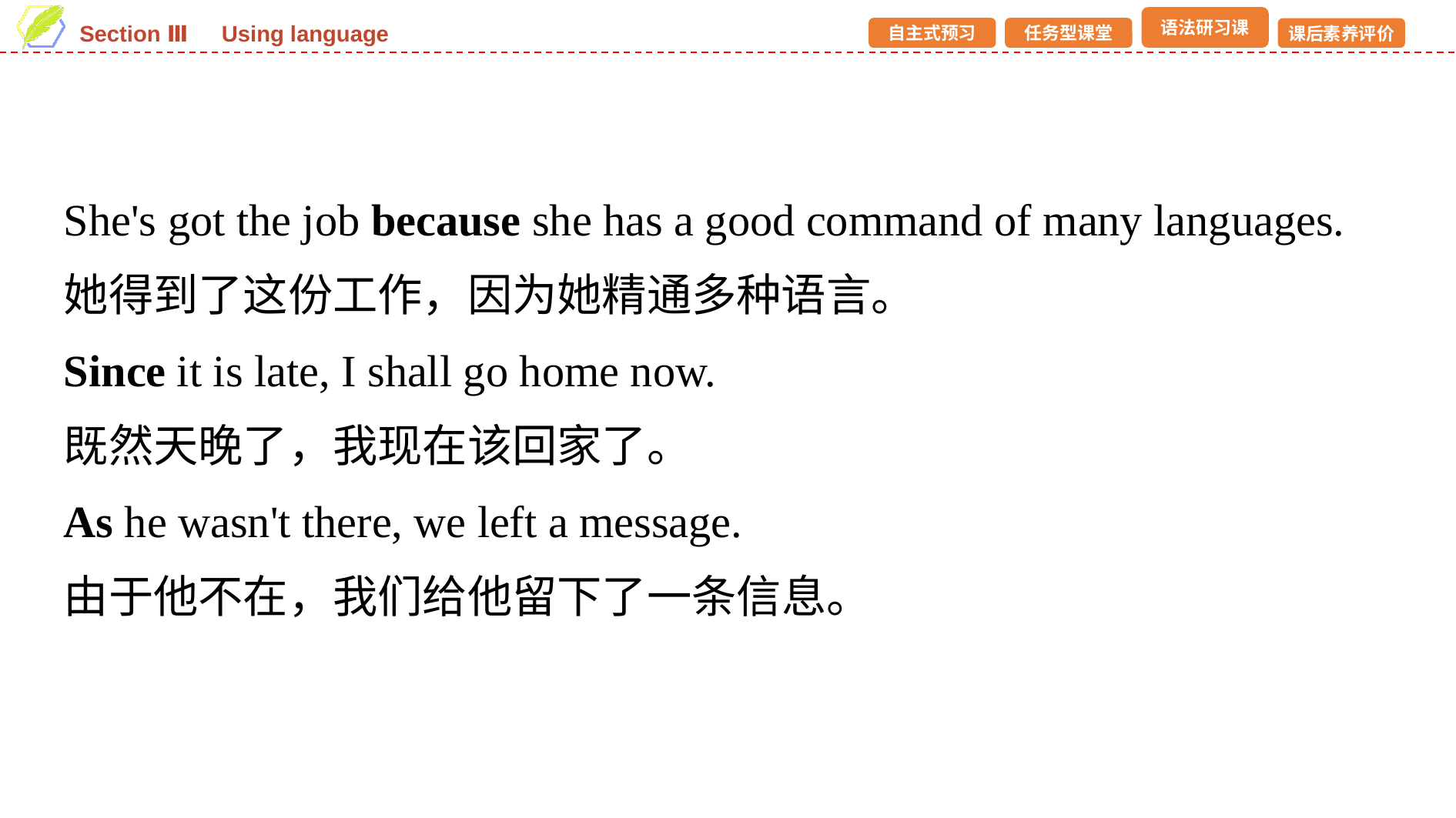

She's got the job because she has a good command of many languages.
她得到了这份工作，因为她精通多种语言。
Since it is late, I shall go home now.
既然天晚了，我现在该回家了。
As he wasn't there, we left a message.
由于他不在，我们给他留下了一条信息。